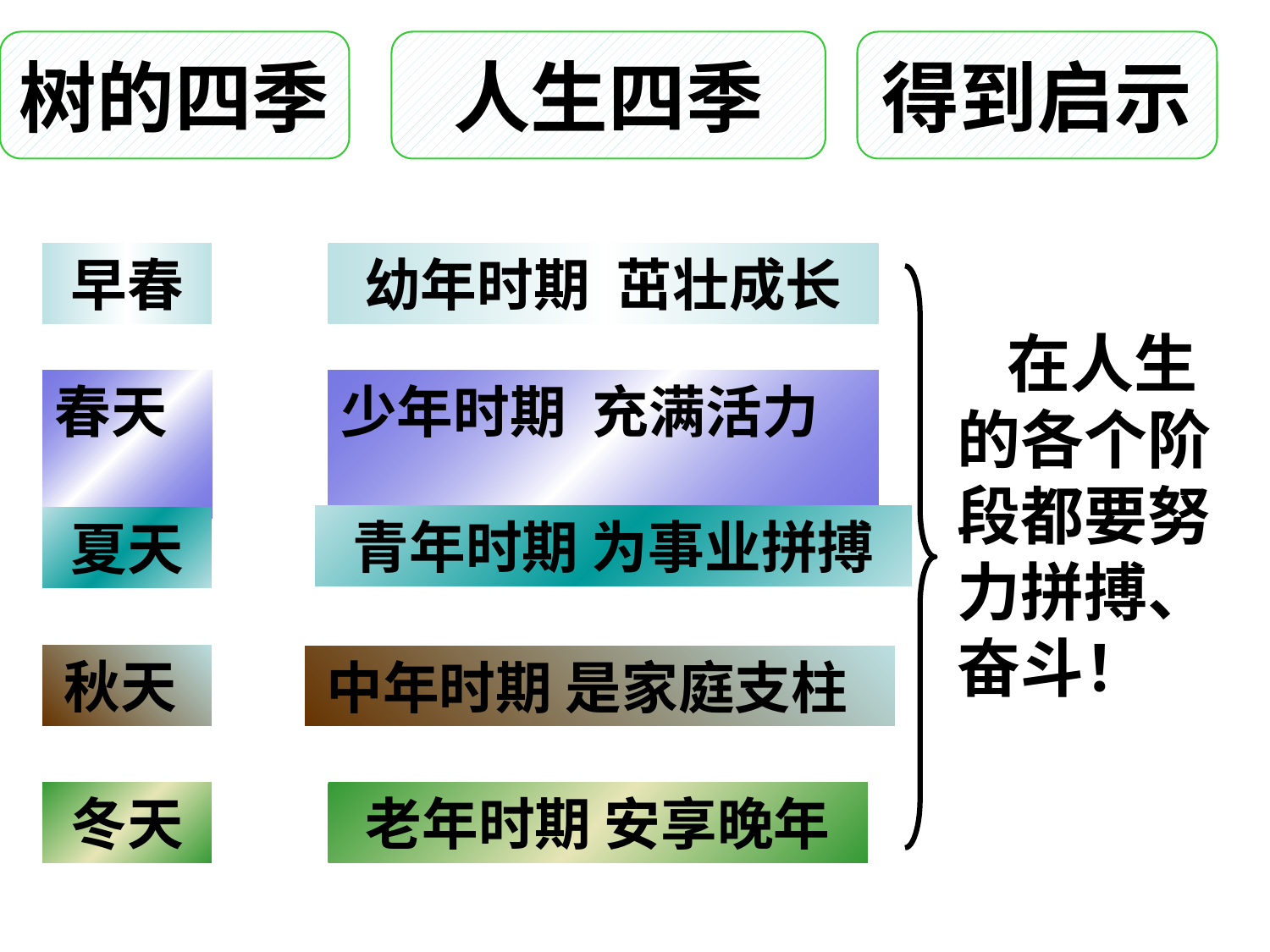

树的四季
人生四季
得到启示

早春
幼年时期  茁壮成长

　在人生的各个阶段都要努力拼搏、奋斗！
春天
少年时期  充满活力
青年时期 为事业拼搏
夏天
秋天
中年时期 是家庭支柱
冬天
老年时期 安享晚年